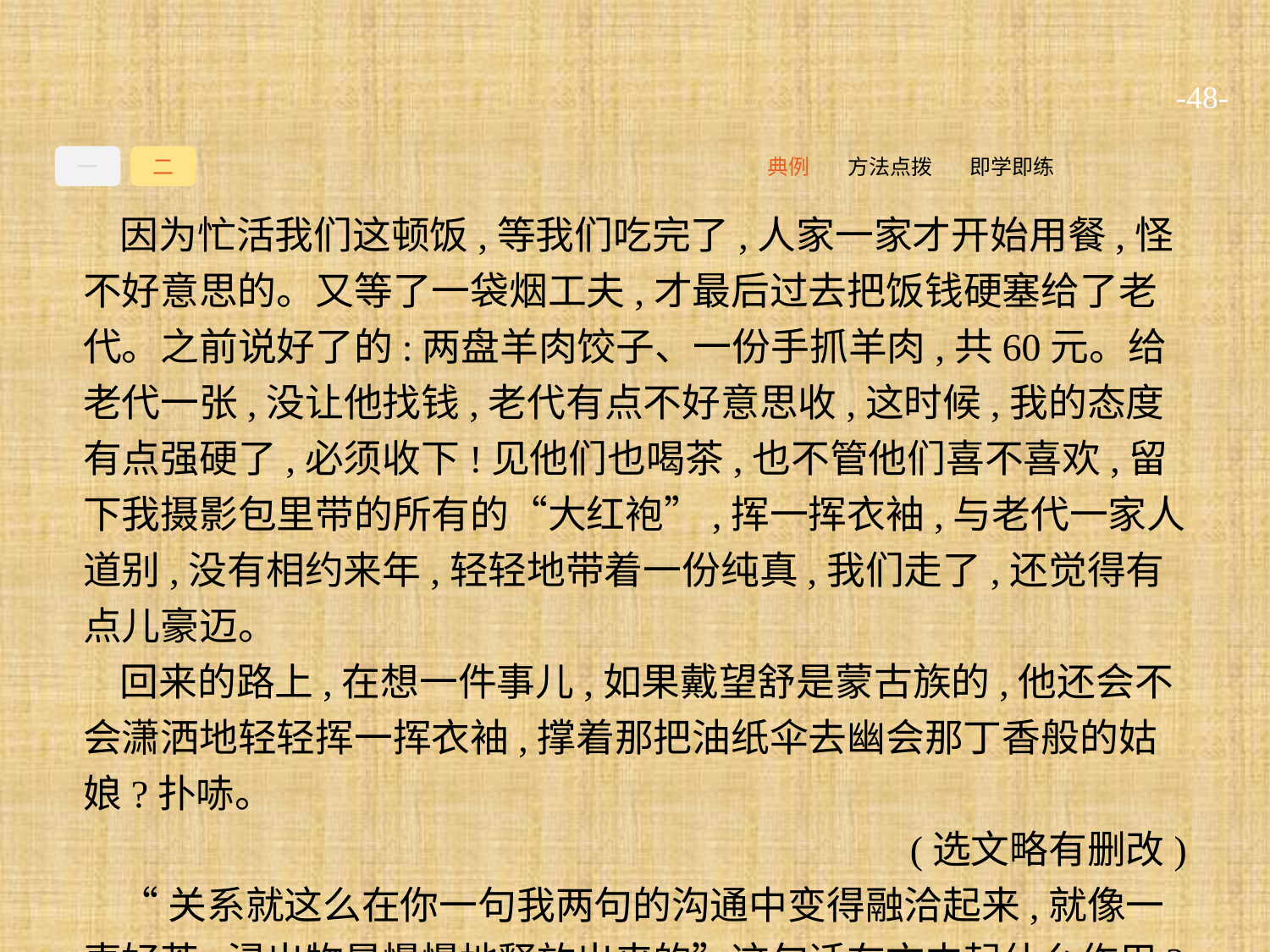

-48-
一
二
即学即练
方法点拨
典例
因为忙活我们这顿饭,等我们吃完了,人家一家才开始用餐,怪不好意思的。又等了一袋烟工夫,才最后过去把饭钱硬塞给了老代。之前说好了的:两盘羊肉饺子、一份手抓羊肉,共60元。给老代一张,没让他找钱,老代有点不好意思收,这时候,我的态度有点强硬了,必须收下!见他们也喝茶,也不管他们喜不喜欢,留下我摄影包里带的所有的“大红袍”,挥一挥衣袖,与老代一家人道别,没有相约来年,轻轻地带着一份纯真,我们走了,还觉得有点儿豪迈。
回来的路上,在想一件事儿,如果戴望舒是蒙古族的,他还会不会潇洒地轻轻挥一挥衣袖,撑着那把油纸伞去幽会那丁香般的姑娘?扑哧。
(选文略有删改)
“关系就这么在你一句我两句的沟通中变得融洽起来,就像一壶好茶,浸出物是慢慢地释放出来的”这句话在文中起什么作用?